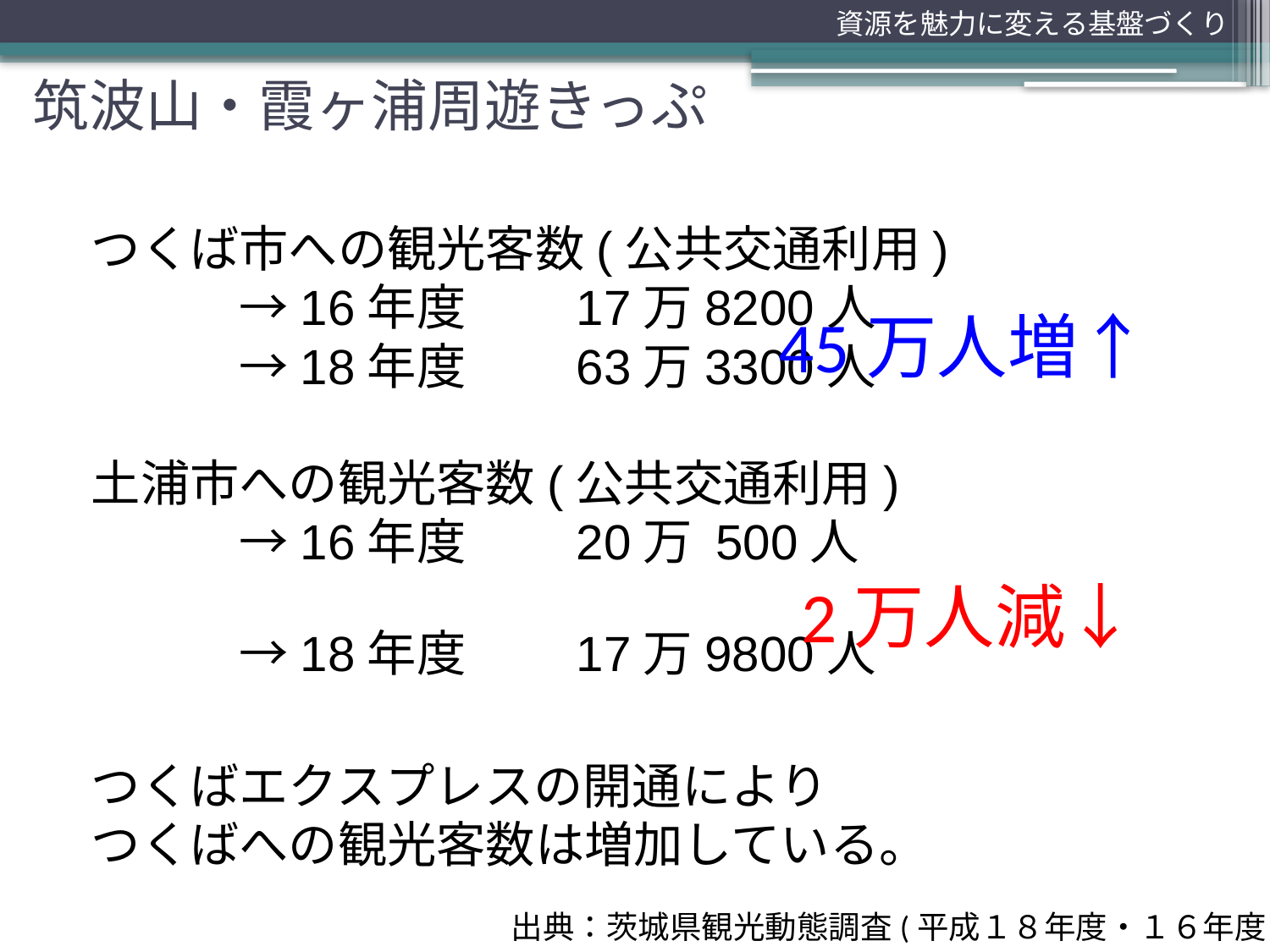

資源を魅力に変える基盤づくり
# 筑波山・霞ヶ浦周遊きっぷ
つくば市への観光客数(公共交通利用)
　　　→16年度　　17万8200人
　　　→18年度　　63万3300人

土浦市への観光客数(公共交通利用)
　　　→16年度　　20万 500人
　　　→18年度　　17万9800人

つくばエクスプレスの開通により
つくばへの観光客数は増加している。
45万人増↑

2万人減↓
出典：茨城県観光動態調査(平成１８年度・１６年度)